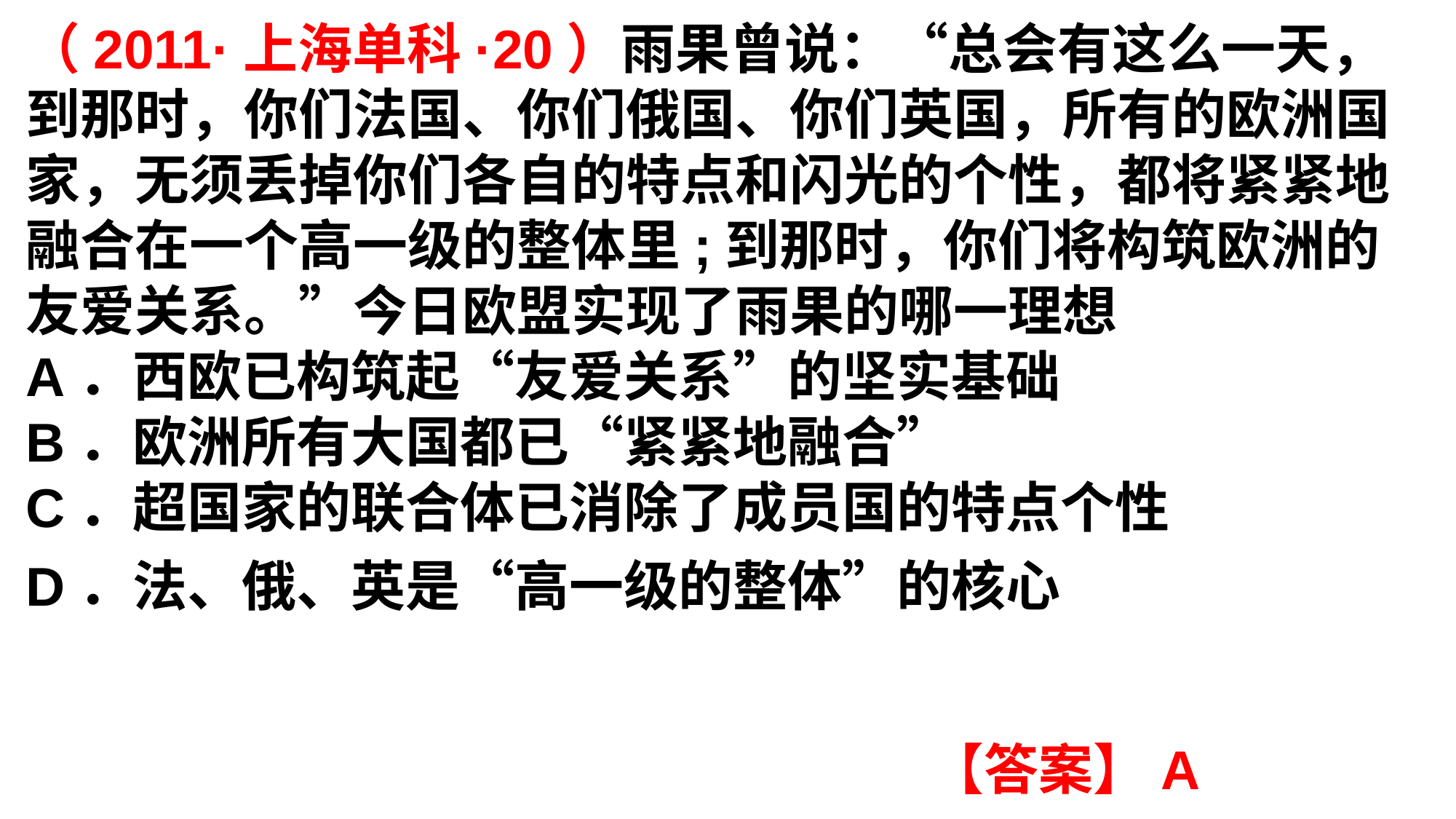

（2011·上海单科·20）雨果曾说：“总会有这么一天，到那时，你们法国、你们俄国、你们英国，所有的欧洲国家，无须丢掉你们各自的特点和闪光的个性，都将紧紧地融合在一个高一级的整体里;到那时，你们将构筑欧洲的友爱关系。”今日欧盟实现了雨果的哪一理想A．西欧已构筑起“友爱关系”的坚实基础B．欧洲所有大国都已“紧紧地融合”C．超国家的联合体已消除了成员国的特点个性D．法、俄、英是“高一级的整体”的核心
【答案】A